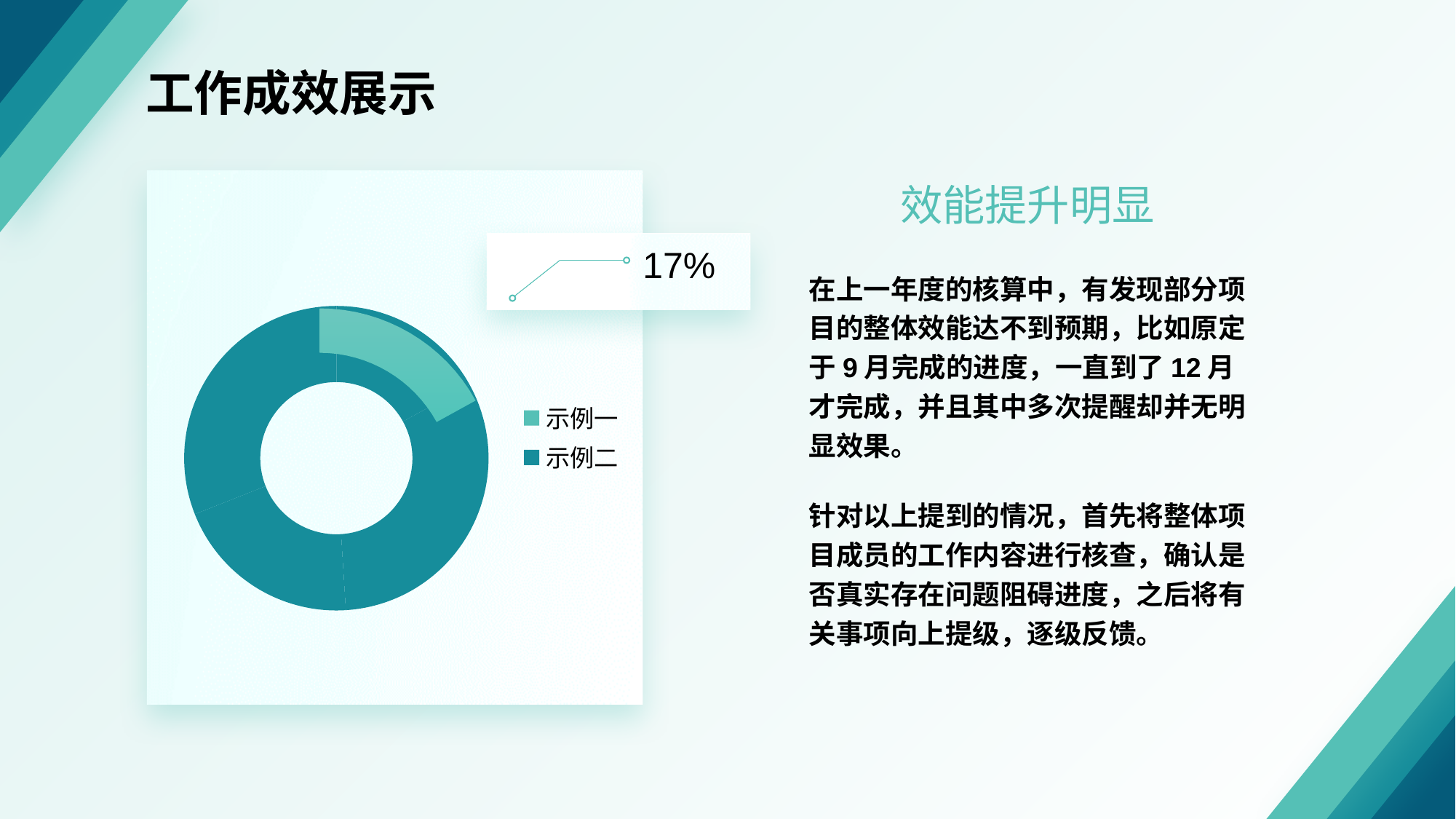

工作成效展示

效能提升明显

17%

### Chart

| Category | 列1 |
|---|---|
| 1 | 0.17 |
| 2 | 0.32 |
| 3 | 0.2 |
| 4 | 0.31 |
在上一年度的核算中，有发现部分项目的整体效能达不到预期，比如原定于9月完成的进度，一直到了12月才完成，并且其中多次提醒却并无明显效果。
针对以上提到的情况，首先将整体项目成员的工作内容进行核查，确认是否真实存在问题阻碍进度，之后将有关事项向上提级，逐级反馈。
示例一

示例二